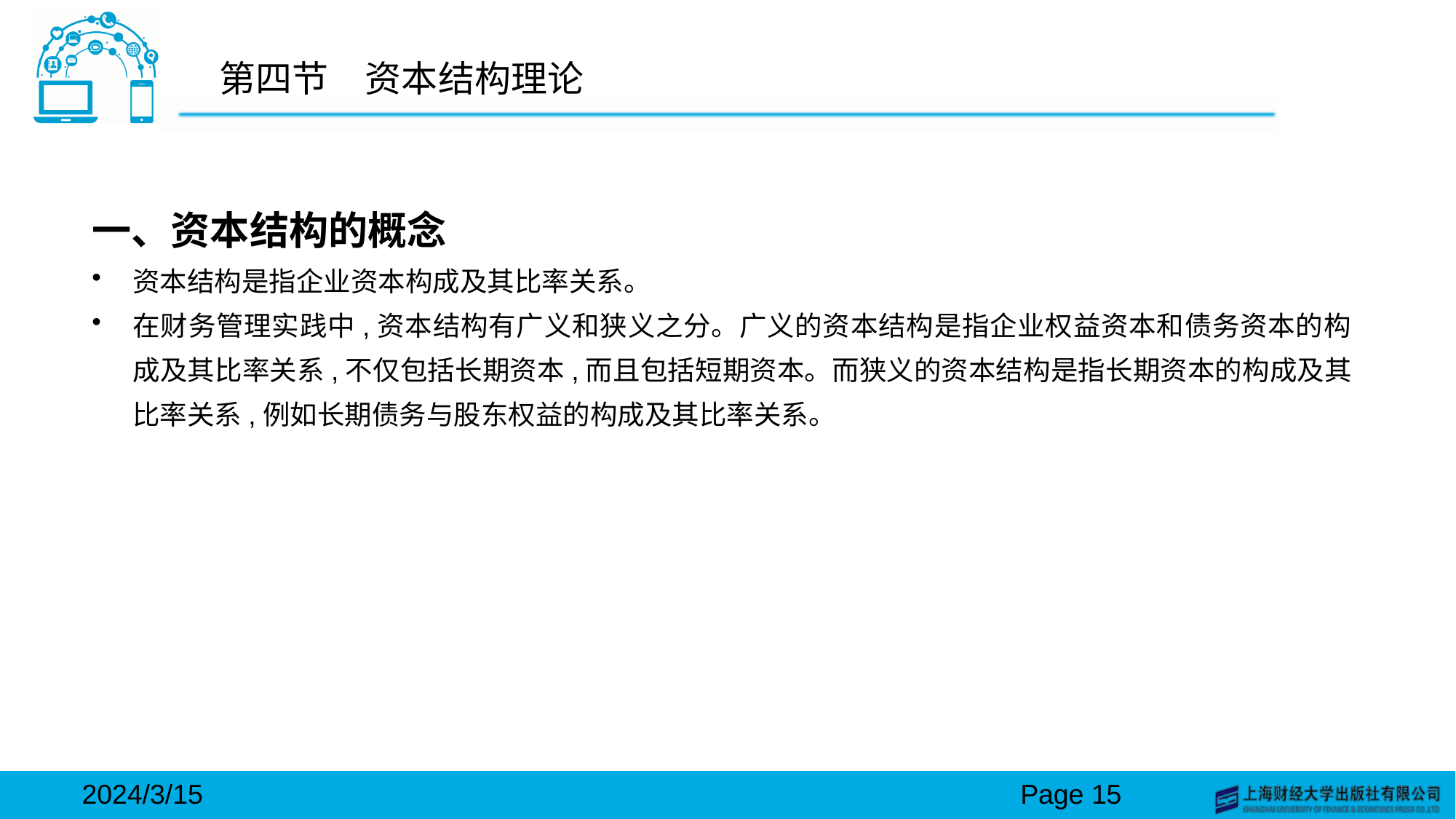

# 第四节　资本结构理论
一、资本结构的概念
资本结构是指企业资本构成及其比率关系。
在财务管理实践中,资本结构有广义和狭义之分。广义的资本结构是指企业权益资本和债务资本的构成及其比率关系,不仅包括长期资本,而且包括短期资本。而狭义的资本结构是指长期资本的构成及其比率关系,例如长期债务与股东权益的构成及其比率关系。

2024/3/15
Page 15